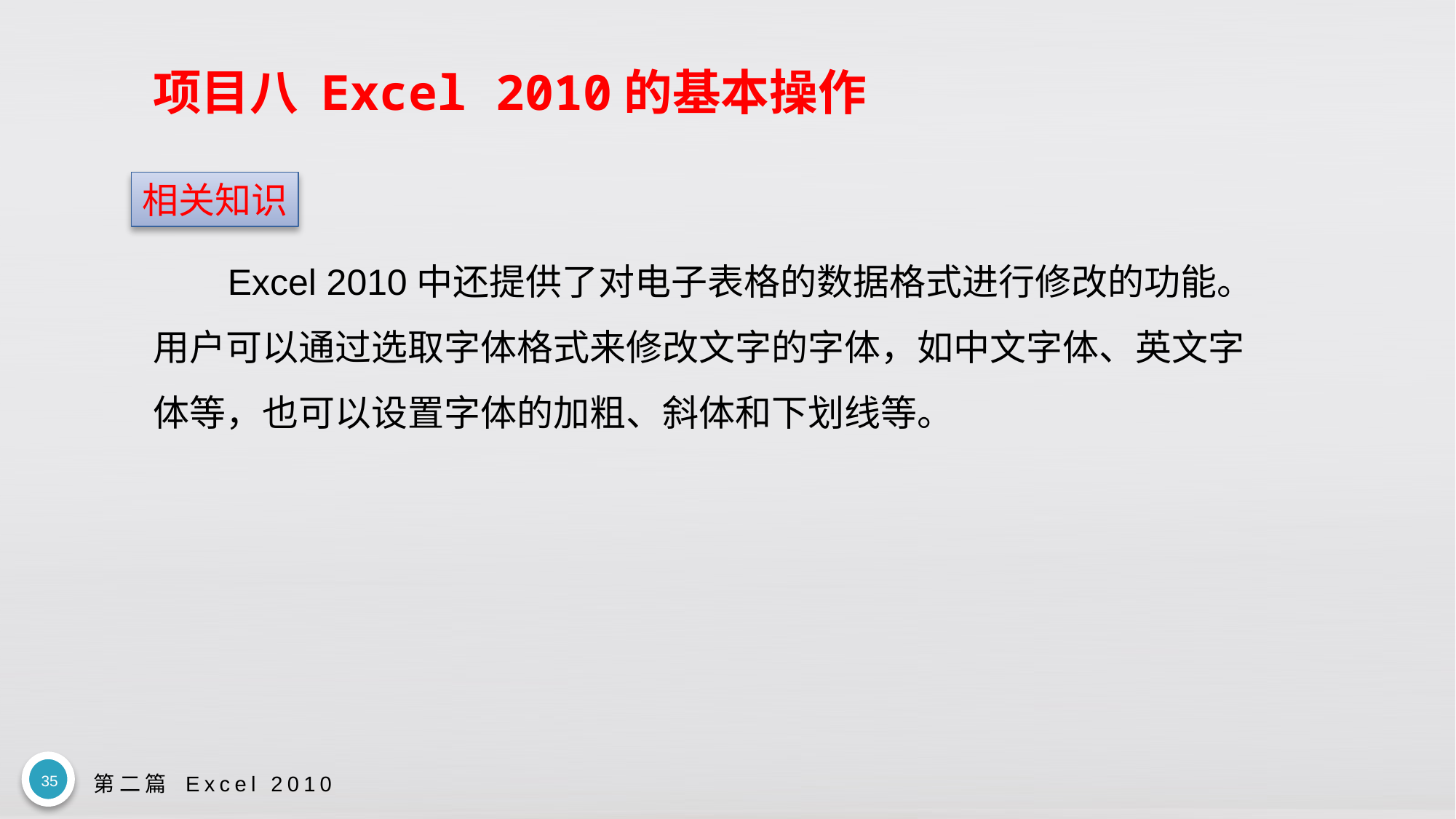

# 项目八 Excel 2010的基本操作
相关知识
Excel 2010中还提供了对电子表格的数据格式进行修改的功能。用户可以通过选取字体格式来修改文字的字体，如中文字体、英文字体等，也可以设置字体的加粗、斜体和下划线等。
35